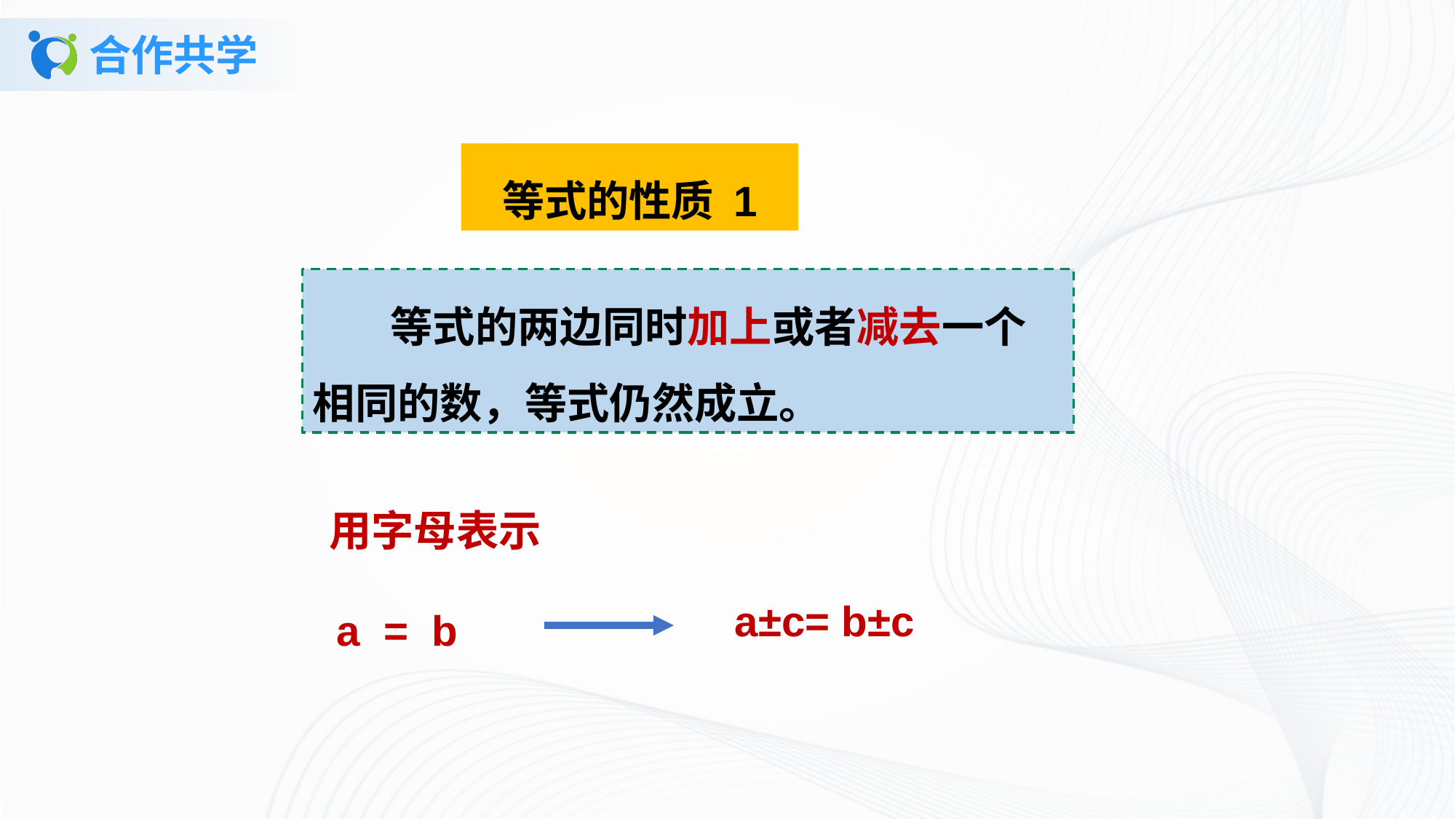

# 合作共学
等式的性质 1
       等式的两边同时加上或者减去一个相同的数，等式仍然成立。
用字母表示
  a±c= b±c
  a  =  b